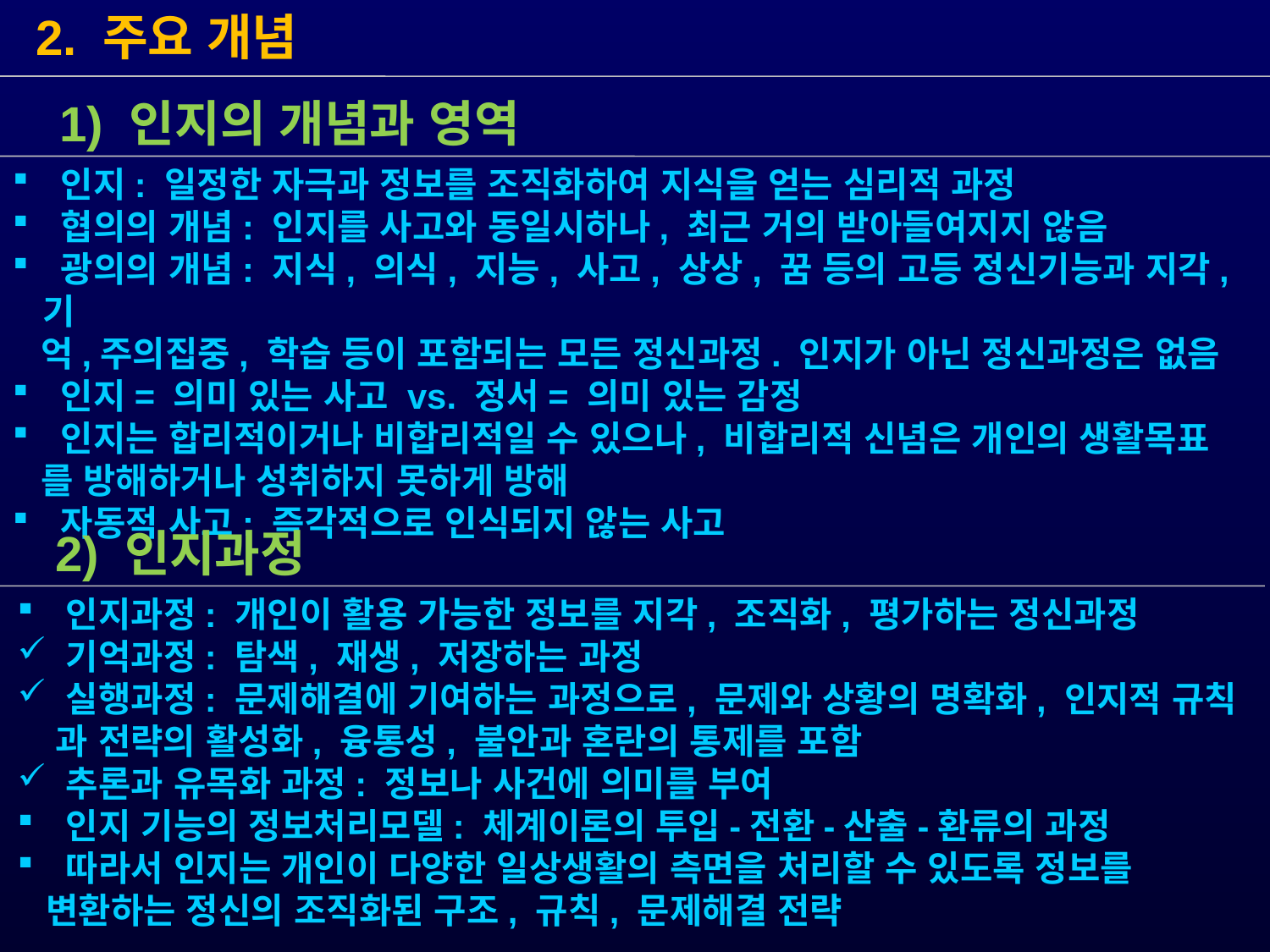

2. 주요 개념

  1) 인지의 개념과 영역

 인지: 일정한 자극과 정보를 조직화하여 지식을 얻는 심리적 과정
 협의의 개념: 인지를 사고와 동일시하나, 최근 거의 받아들여지지 않음
 광의의 개념: 지식, 의식, 지능, 사고, 상상, 꿈 등의 고등 정신기능과 지각, 기
  억,주의집중, 학습 등이 포함되는 모든 정신과정. 인지가 아닌 정신과정은 없음
 인지= 의미 있는 사고 vs. 정서= 의미 있는 감정
 인지는 합리적이거나 비합리적일 수 있으나, 비합리적 신념은 개인의 생활목표
  를 방해하거나 성취하지 못하게 방해
 자동적 사고: 즉각적으로 인식되지 않는 사고
  2) 인지과정

 인지과정: 개인이 활용 가능한 정보를 지각, 조직화, 평가하는 정신과정
 기억과정: 탐색, 재생, 저장하는 과정
 실행과정: 문제해결에 기여하는 과정으로, 문제와 상황의 명확화, 인지적 규칙
   과 전략의 활성화, 융통성, 불안과 혼란의 통제를 포함
 추론과 유목화 과정: 정보나 사건에 의미를 부여
 인지 기능의 정보처리모델: 체계이론의 투입-전환-산출-환류의 과정
 따라서 인지는 개인이 다양한 일상생활의 측면을 처리할 수 있도록 정보를
  변환하는 정신의 조직화된 구조, 규칙, 문제해결 전략